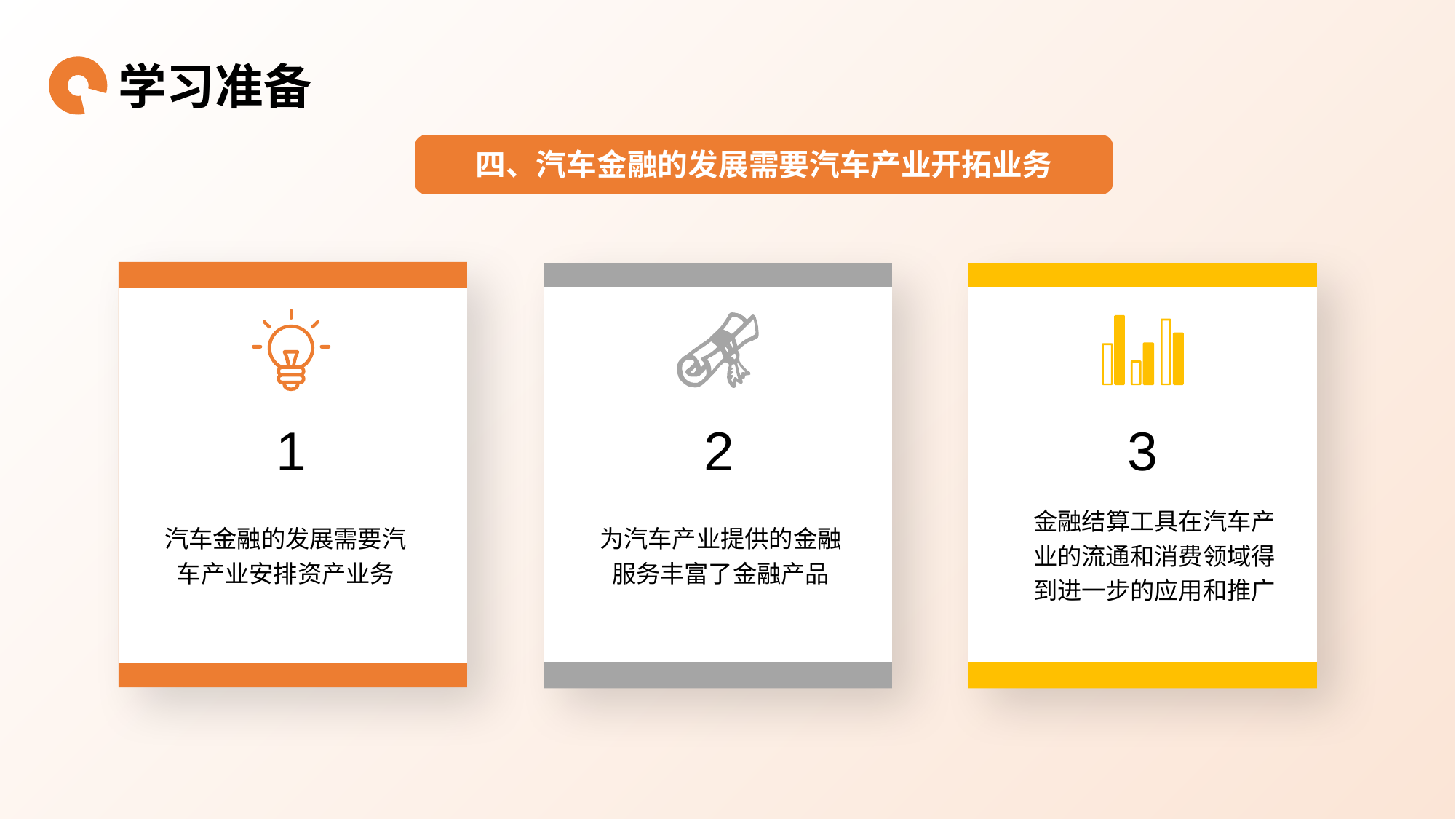

学习准备

四、汽车金融的发展需要汽车产业开拓业务

1
2
3
金融结算工具在汽车产业的流通和消费领域得到进一步的应用和推广
汽车金融的发展需要汽车产业安排资产业务
为汽车产业提供的金融服务丰富了金融产品